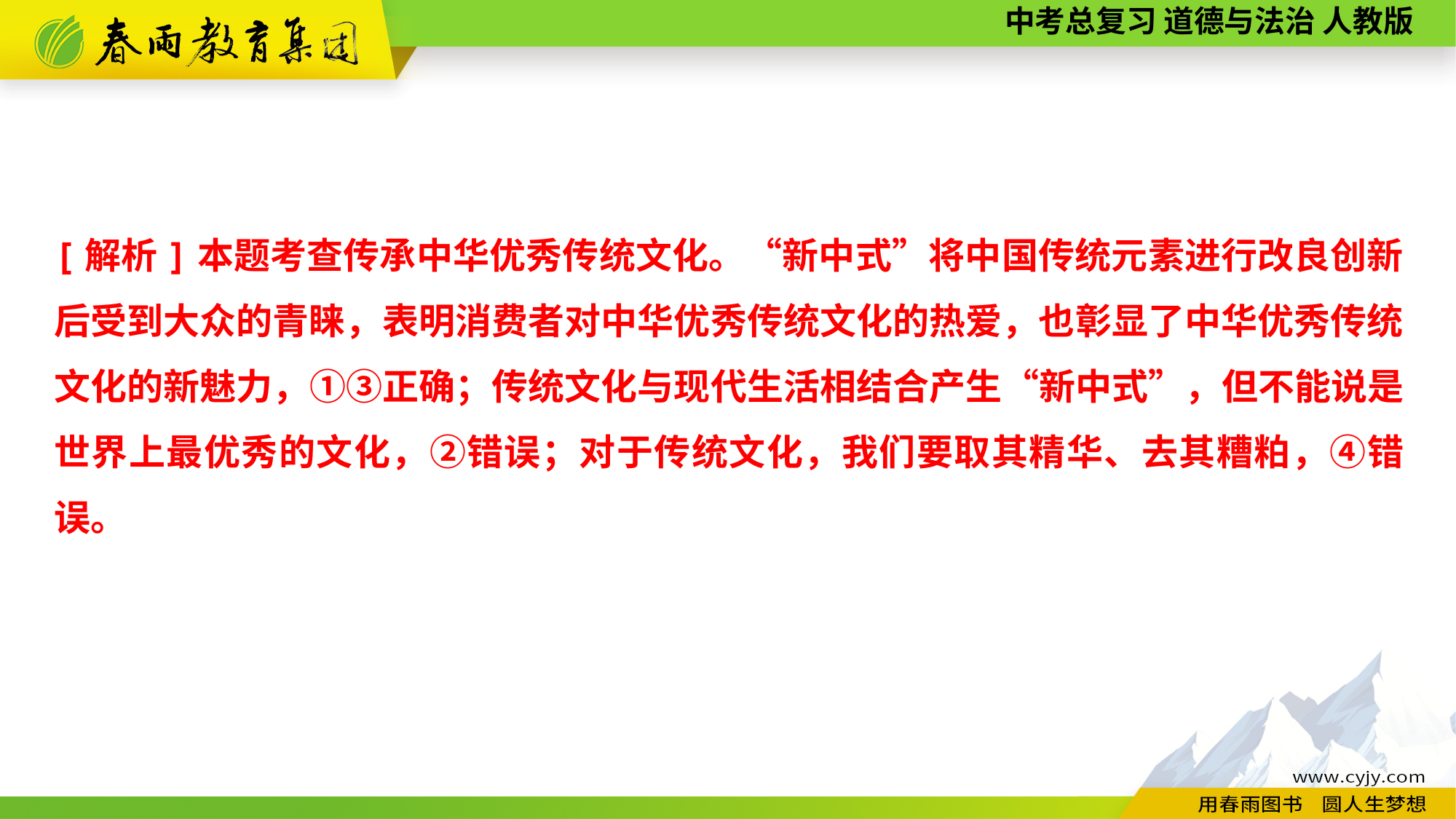

[解析]本题考查传承中华优秀传统文化。“新中式”将中国传统元素进行改良创新后受到大众的青睐，表明消费者对中华优秀传统文化的热爱，也彰显了中华优秀传统文化的新魅力，①③正确；传统文化与现代生活相结合产生“新中式”，但不能说是世界上最优秀的文化，②错误；对于传统文化，我们要取其精华、去其糟粕，④错误。